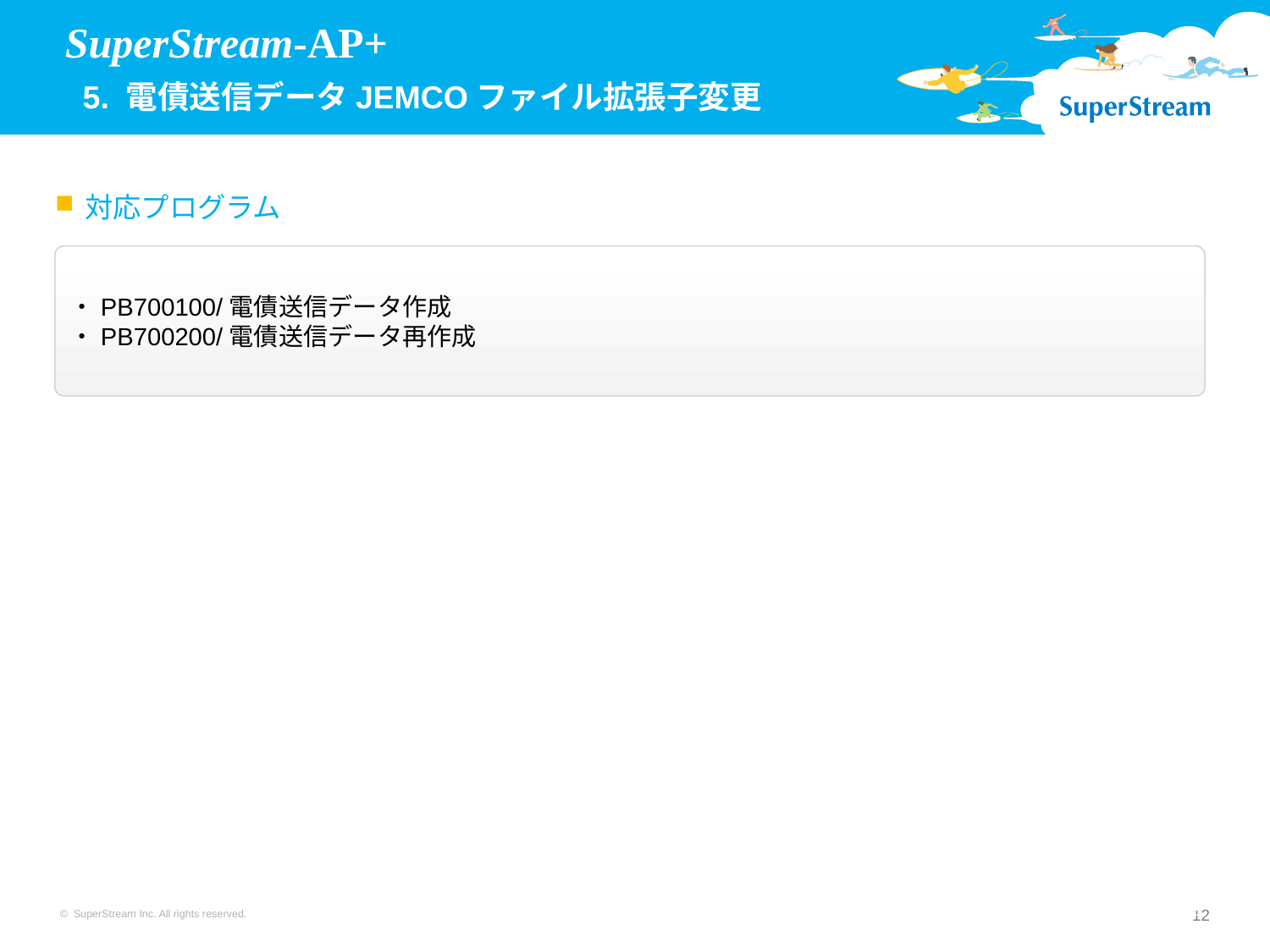

SuperStream-AP+
  5. 電債送信データJEMCOファイル拡張子変更
対応プログラム

・PB700100/電債送信データ作成
・PB700200/電債送信データ再作成
©  SuperStream Inc. All rights reserved.
12
12